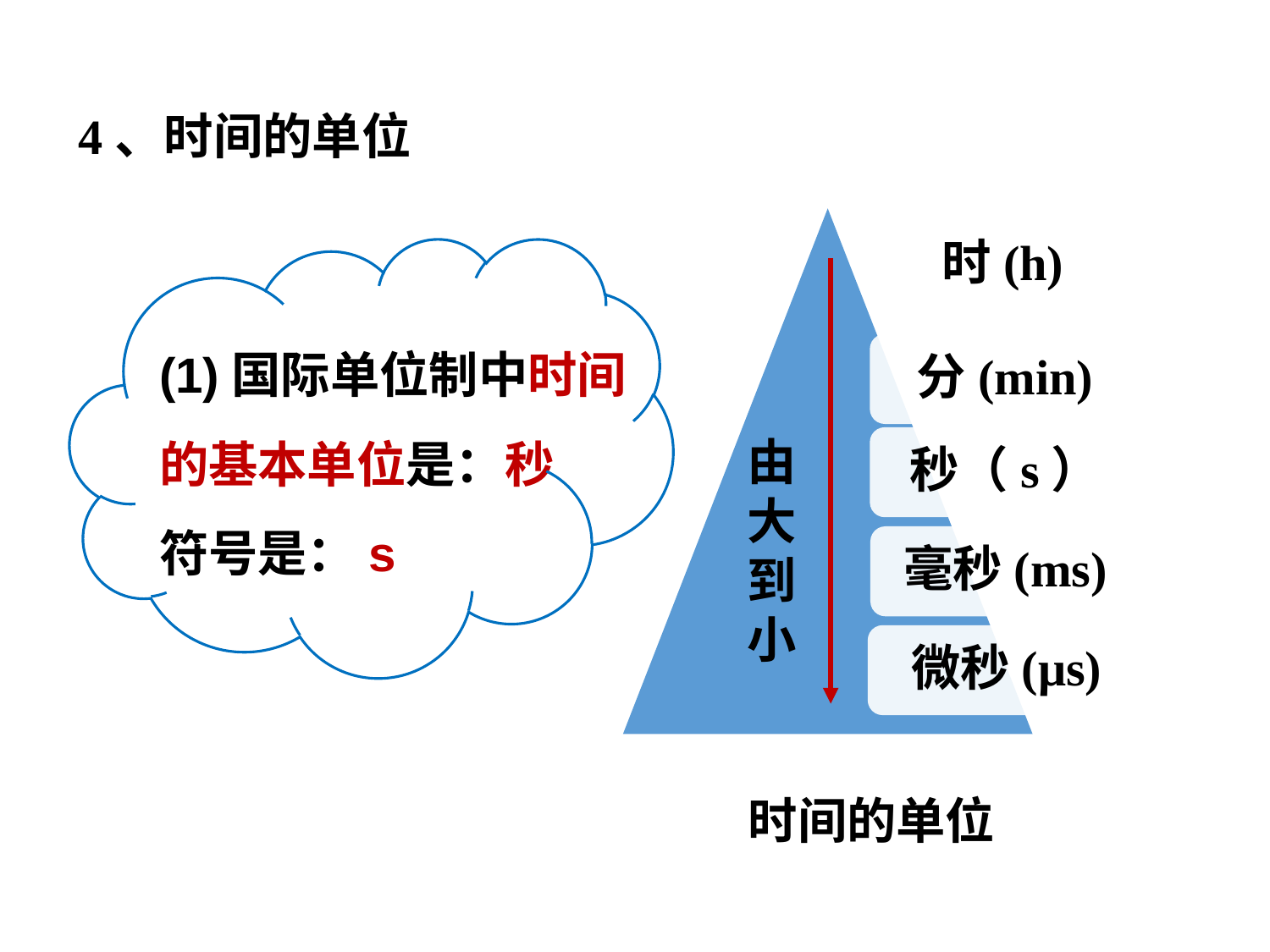

4、时间的单位
时(h)
分(min)
秒（s）
毫秒(ms)
微秒(μs)
由大到小

(1)国际单位制中时间的基本单位是：秒
符号是：s
时间的单位